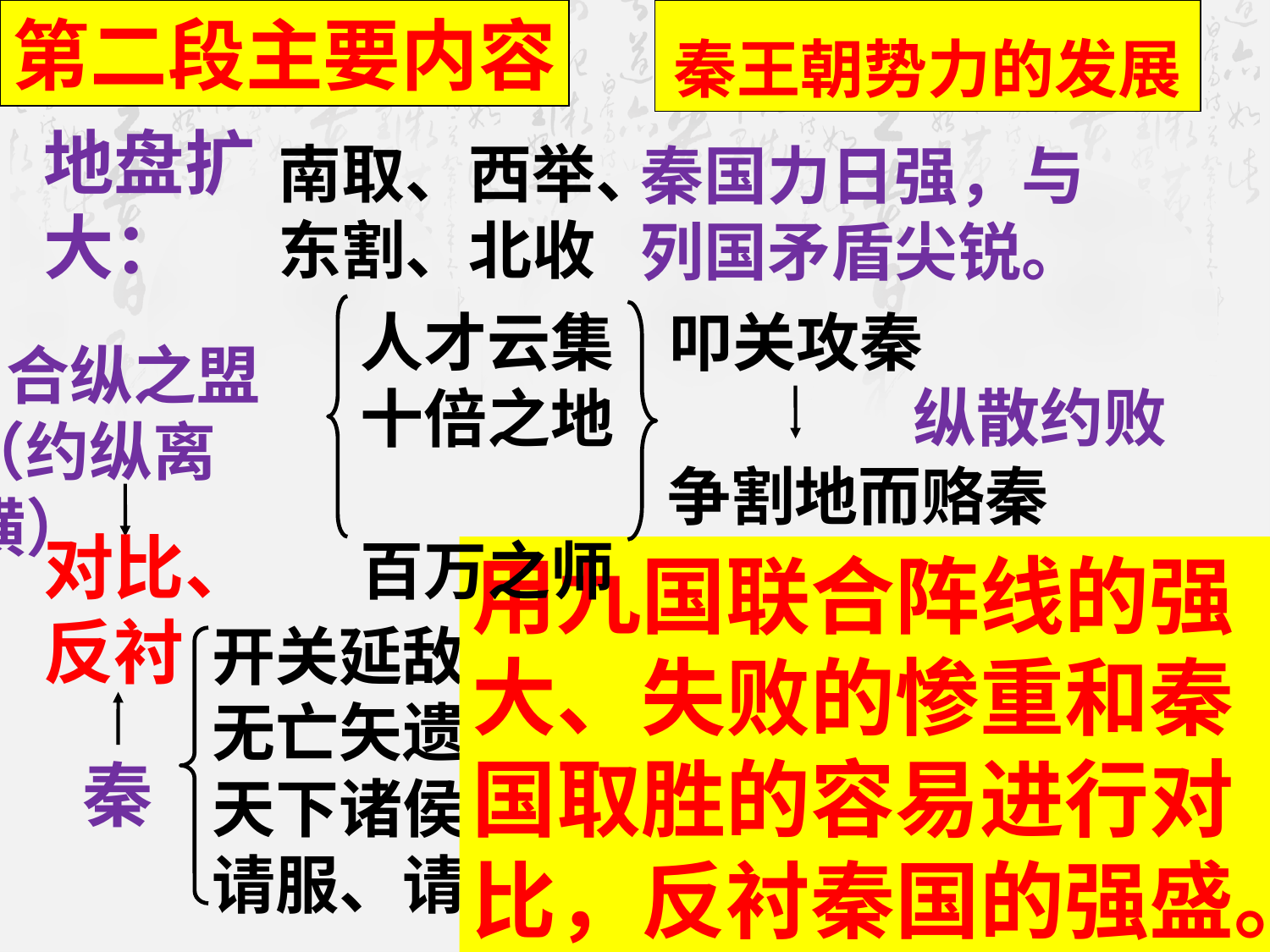

第二段主要内容
秦王朝势力的发展
地盘扩大：
南取、西举、东割、北收
秦国力日强，与列国矛盾尖锐。

人才云集    十倍之地
百万之师
叩关攻秦

  合纵之盟
（约纵离横）
纵散约败

争割地而赂秦

对比、
反衬
用九国联合阵线的强大、失败的惨重和秦国取胜的容易进行对比，反衬秦国的强盛。
开关延敌
无亡矢遗镞之费
天下诸侯已困矣
请服、请朝

秦